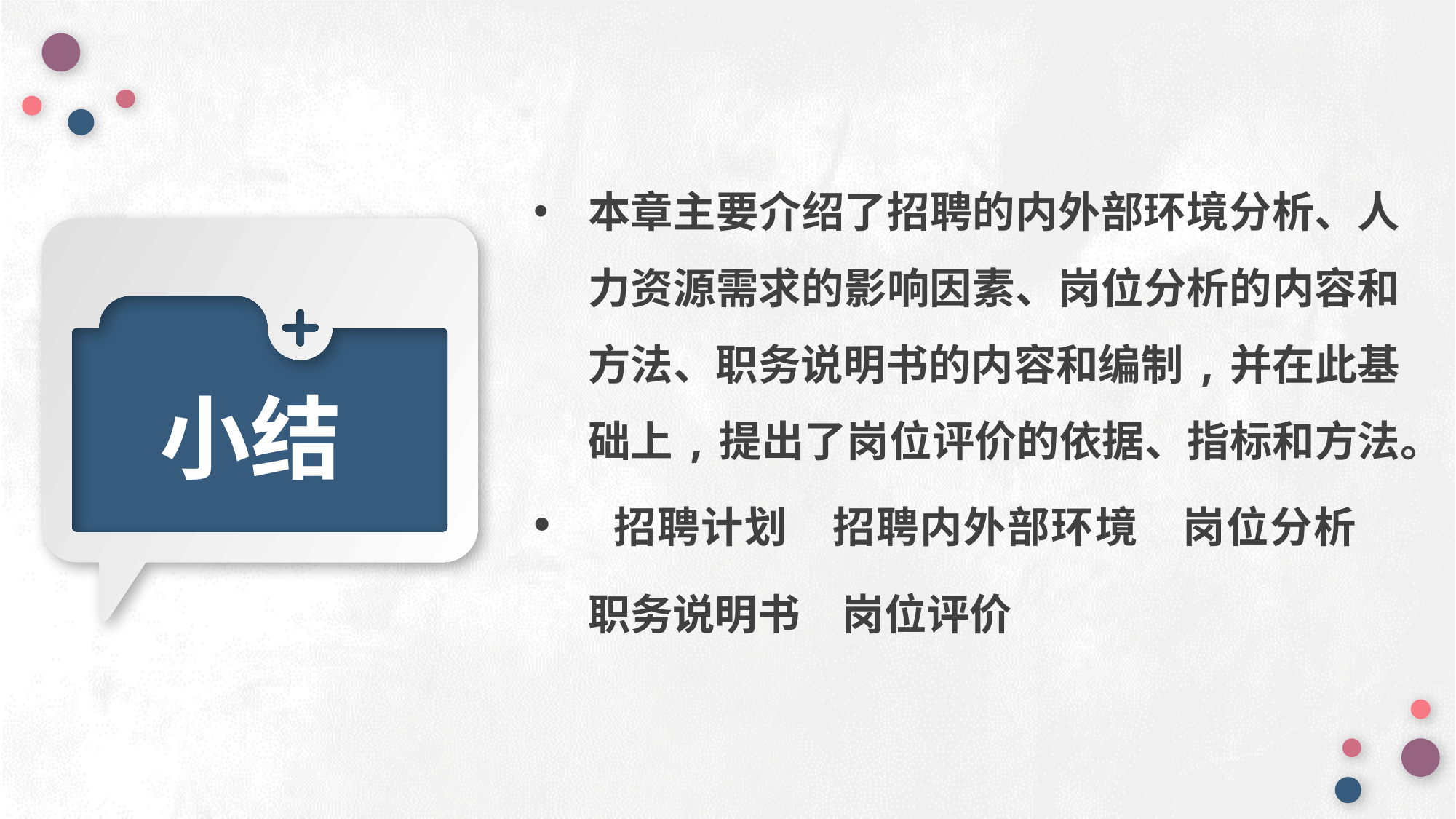

本章主要介绍了招聘的内外部环境分析、人力资源需求的影响因素、岗位分析的内容和方法、职务说明书的内容和编制,并在此基础上,提出了岗位评价的依据、指标和方法。
 招聘计划　招聘内外部环境　岗位分析　职务说明书　岗位评价
e7d195523061f1c0deeec63e560781cfd59afb0ea006f2a87ABB68BF51EA6619813959095094C18C62A12F549504892A4AAA8C1554C6663626E05CA27F281A14E6983772AFC3FB97135759321DEA3D70CCCB10945EC5A0322096E752803368C2184698845E3CCD6DB7F651295A8E4F3FDC19EA64A2B4A4AC1434B55AAE41CF0BF61B375C23F3039959E085EE760725AA

小结